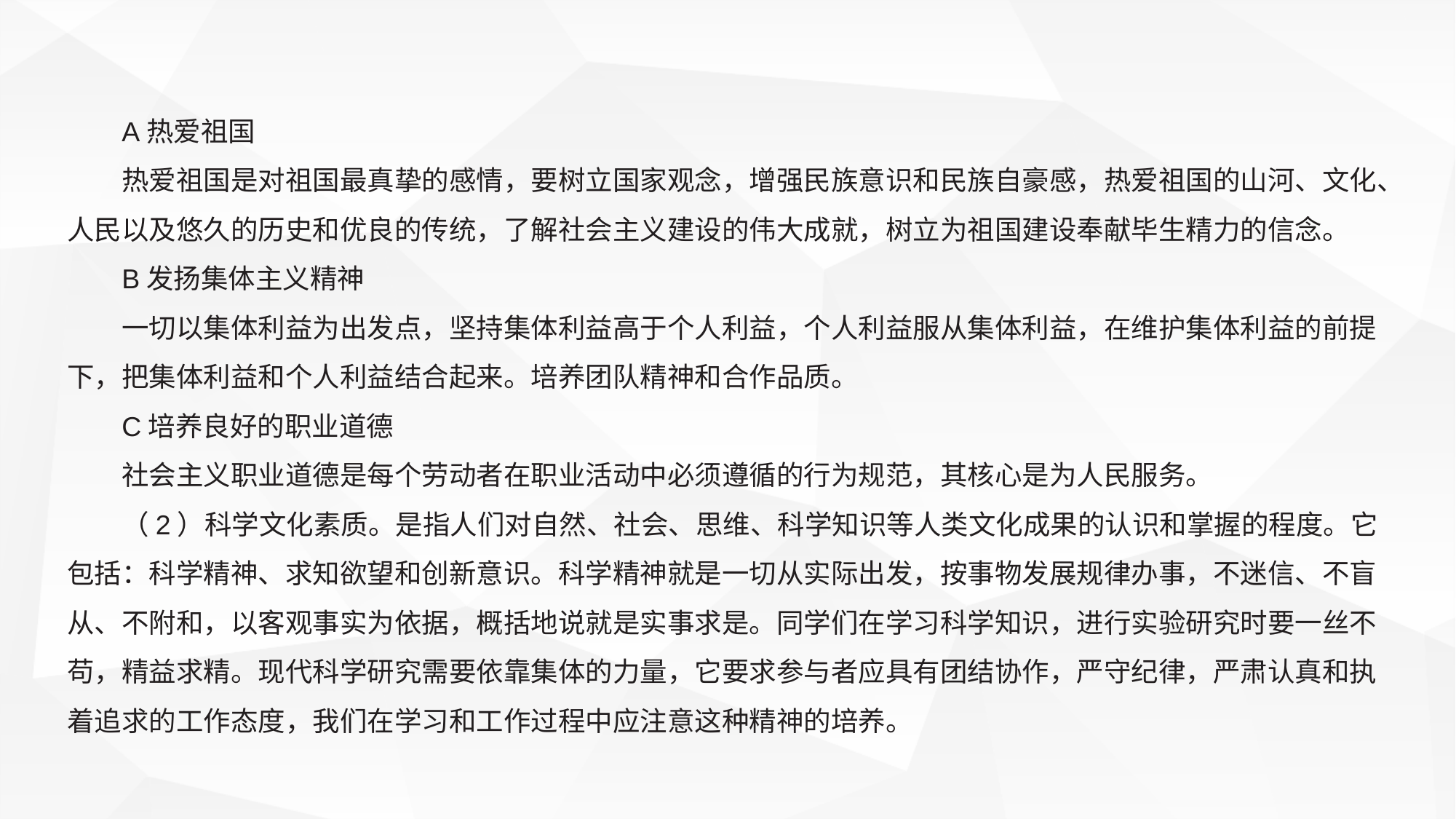

A热爱祖国
热爱祖国是对祖国最真挚的感情，要树立国家观念，增强民族意识和民族自豪感，热爱祖国的山河、文化、人民以及悠久的历史和优良的传统，了解社会主义建设的伟大成就，树立为祖国建设奉献毕生精力的信念。
B发扬集体主义精神
一切以集体利益为出发点，坚持集体利益高于个人利益，个人利益服从集体利益，在维护集体利益的前提下，把集体利益和个人利益结合起来。培养团队精神和合作品质。
C培养良好的职业道德
社会主义职业道德是每个劳动者在职业活动中必须遵循的行为规范，其核心是为人民服务。
（2）科学文化素质。是指人们对自然、社会、思维、科学知识等人类文化成果的认识和掌握的程度。它包括：科学精神、求知欲望和创新意识。科学精神就是一切从实际出发，按事物发展规律办事，不迷信、不盲从、不附和，以客观事实为依据，概括地说就是实事求是。同学们在学习科学知识，进行实验研究时要一丝不苟，精益求精。现代科学研究需要依靠集体的力量，它要求参与者应具有团结协作，严守纪律，严肃认真和执着追求的工作态度，我们在学习和工作过程中应注意这种精神的培养。